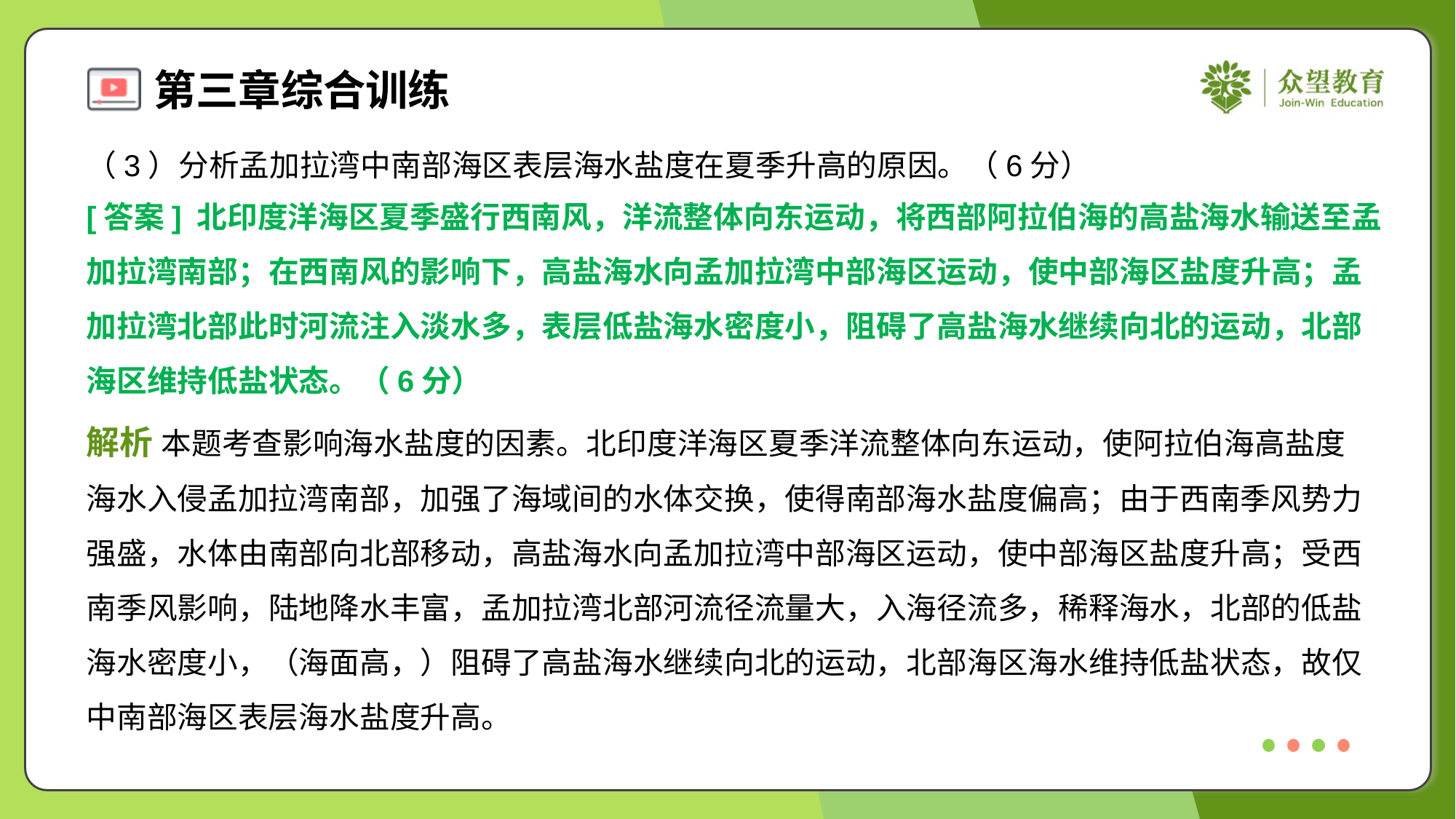

（3）分析孟加拉湾中南部海区表层海水盐度在夏季升高的原因。（6分）
[答案] 北印度洋海区夏季盛行西南风，洋流整体向东运动，将西部阿拉伯海的高盐海水输送至孟
加拉湾南部；在西南风的影响下，高盐海水向孟加拉湾中部海区运动，使中部海区盐度升高；孟
加拉湾北部此时河流注入淡水多，表层低盐海水密度小，阻碍了高盐海水继续向北的运动，北部
海区维持低盐状态。（6分）
解析 本题考查影响海水盐度的因素。北印度洋海区夏季洋流整体向东运动，使阿拉伯海高盐度
海水入侵孟加拉湾南部，加强了海域间的水体交换，使得南部海水盐度偏高；由于西南季风势力
强盛，水体由南部向北部移动，高盐海水向孟加拉湾中部海区运动，使中部海区盐度升高；受西
南季风影响，陆地降水丰富，孟加拉湾北部河流径流量大，入海径流多，稀释海水，北部的低盐
海水密度小，（海面高，）阻碍了高盐海水继续向北的运动，北部海区海水维持低盐状态，故仅
中南部海区表层海水盐度升高。